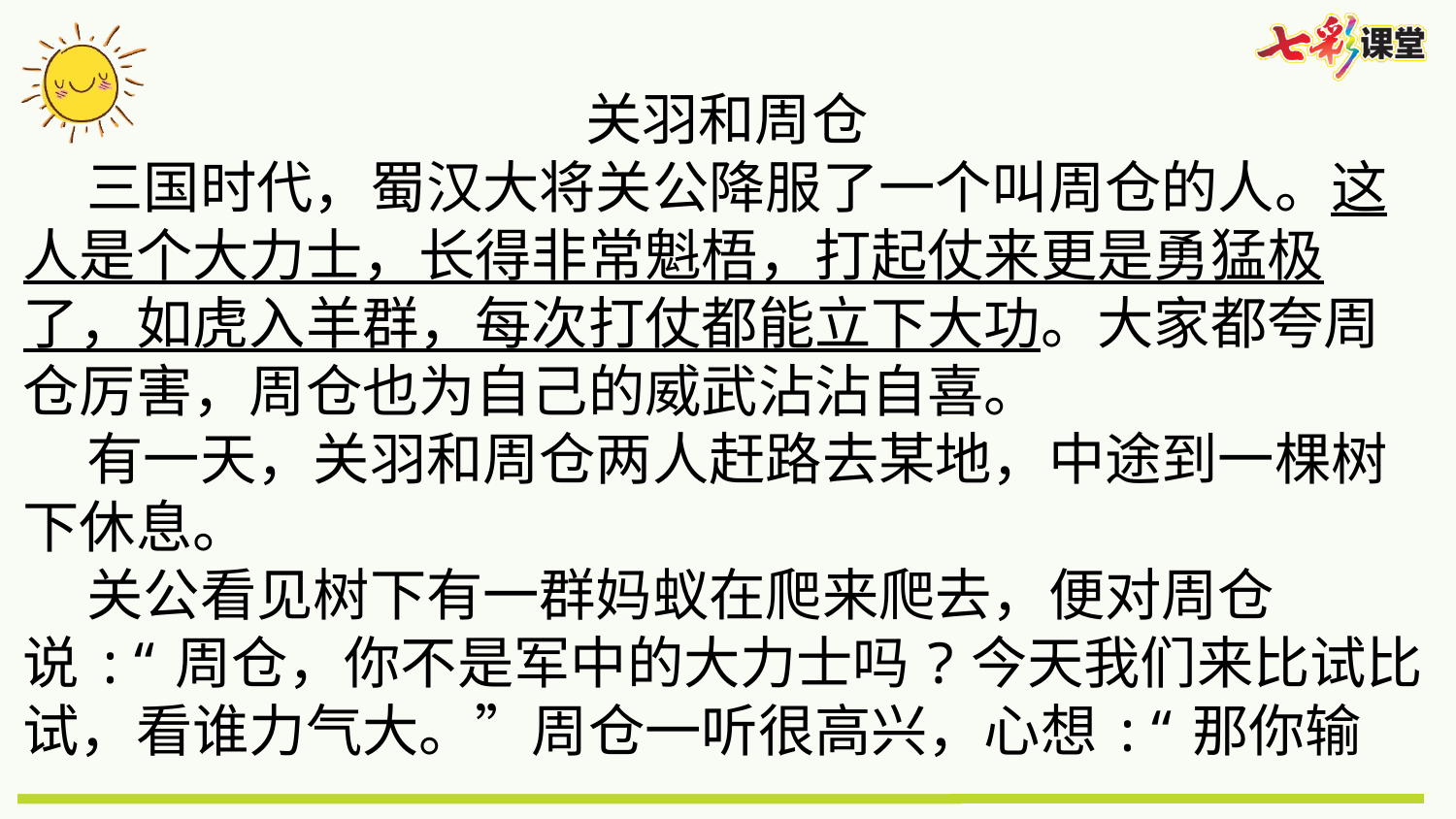

关羽和周仓
    三国时代，蜀汉大将关公降服了一个叫周仓的人。这人是个大力士，长得非常魁梧，打起仗来更是勇猛极了，如虎入羊群，每次打仗都能立下大功。大家都夸周仓厉害，周仓也为自己的威武沾沾自喜。
    有一天，关羽和周仓两人赶路去某地，中途到一棵树下休息。
    关公看见树下有一群妈蚁在爬来爬去，便对周仓说:“周仓，你不是军中的大力士吗?今天我们来比试比试，看谁力气大。”周仓一听很高兴，心想:“那你输